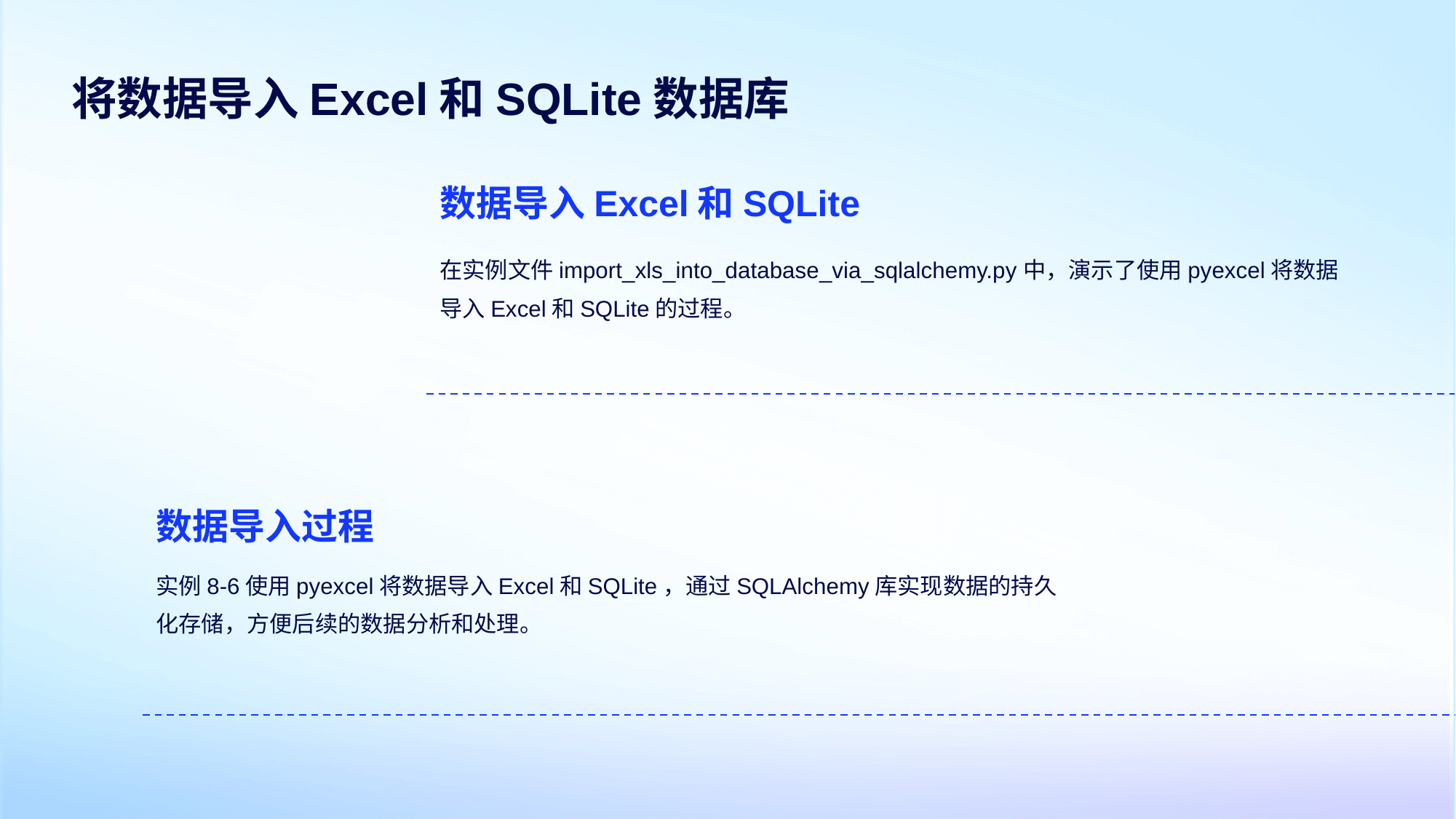

将数据导入Excel和SQLite数据库
数据导入Excel和SQLite
在实例文件import_xls_into_database_via_sqlalchemy.py中，演示了使用pyexcel将数据导入Excel和SQLite的过程。
数据导入过程
实例8-6使用pyexcel将数据导入Excel和SQLite，通过SQLAlchemy库实现数据的持久化存储，方便后续的数据分析和处理。